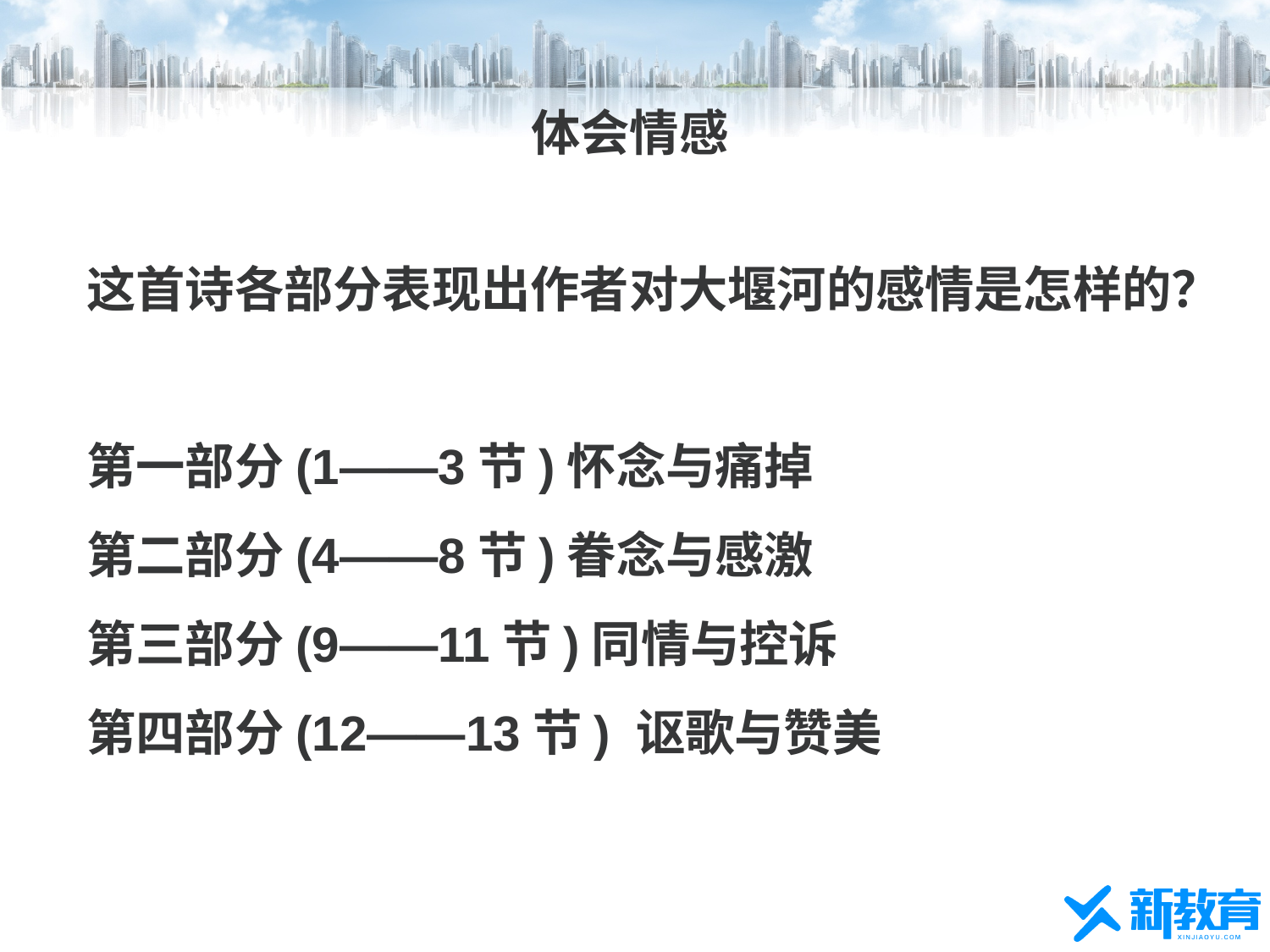

体会情感
这首诗各部分表现出作者对大堰河的感情是怎样的？
第一部分(1——3节)怀念与痛掉
第二部分(4——8节)眷念与感激
第三部分(9——11节)同情与控诉
第四部分(12——13节) 讴歌与赞美